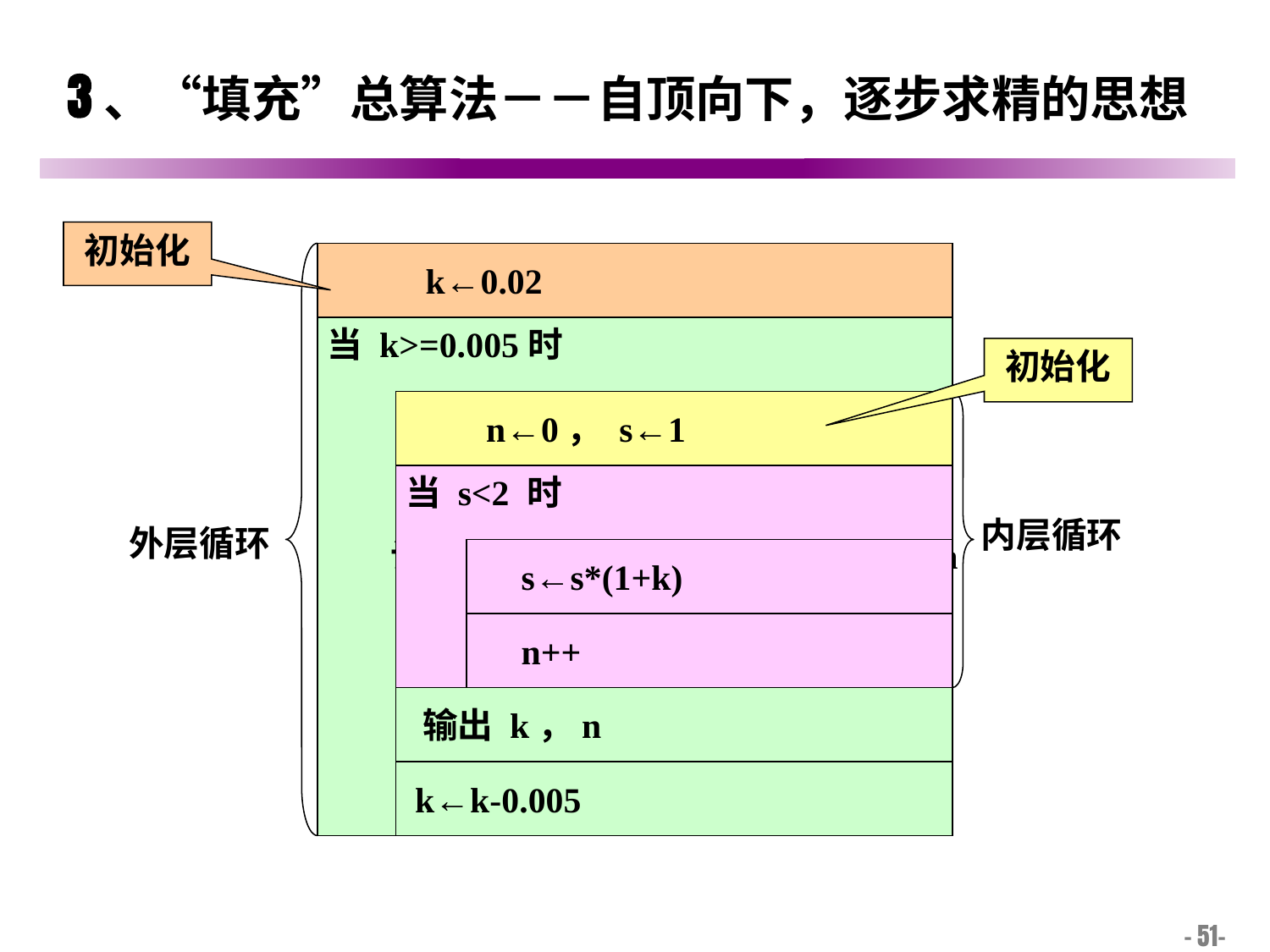

# 3、“填充”总算法－－自顶向下，逐步求精的思想
初始化

           k←0.02
           k←0.02
当 k>=0.005时
初始化
计算增长率k所对应的翻番的年数 n

         n←0，  s←1
当 s<2 时

     s←s*(1+k)
     n++
         n←0， s←1

内层循环
外层循环
 输出 k，n
 k←k-0.005
 - 51-